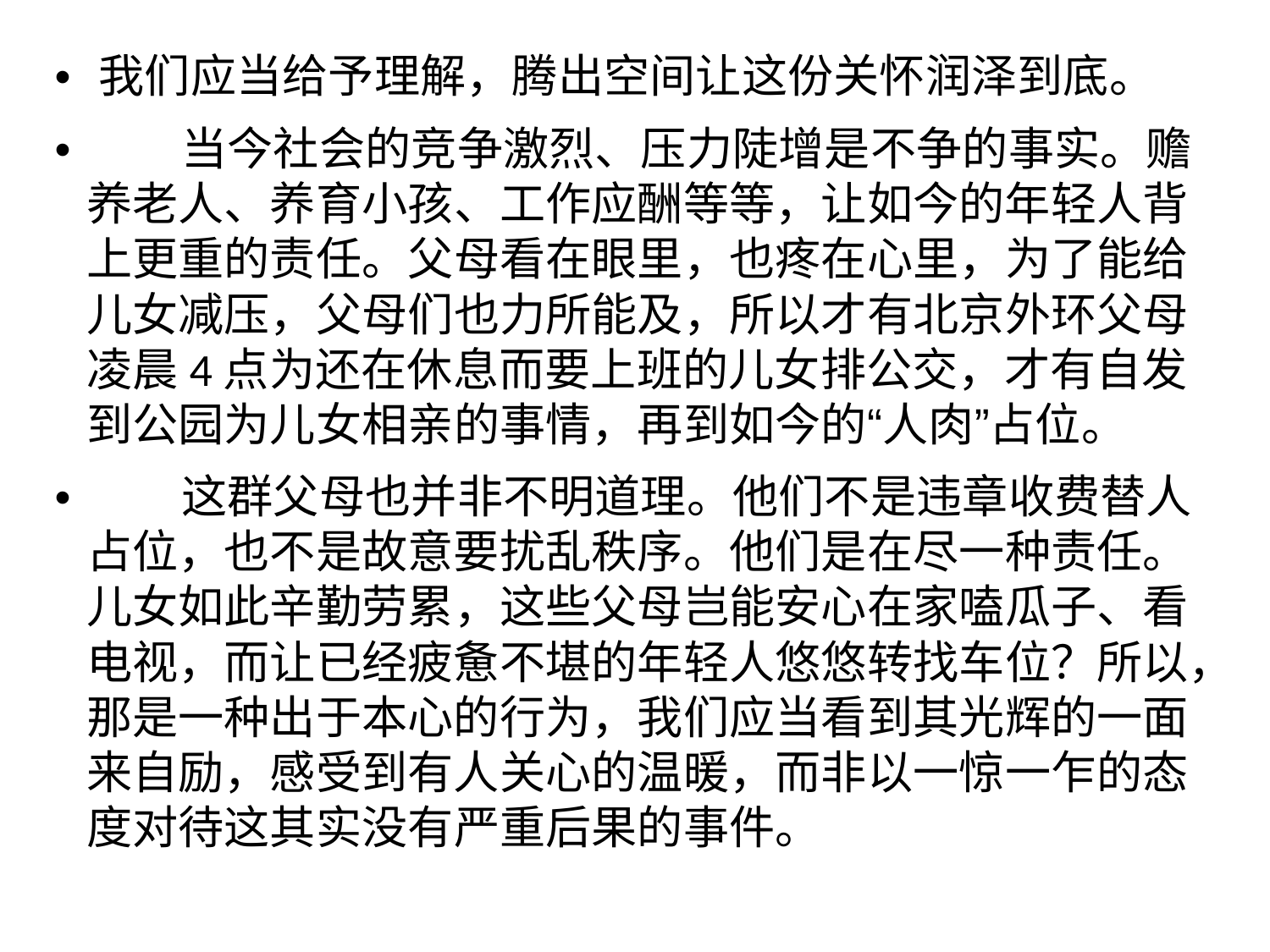

• 我们应当给予理解，腾出空间让这份关怀润泽到底。
• 当今社会的竞争激烈、压力陡增是不争的事实。赡
养老人、养育小孩、工作应酬等等，让如今的年轻人背
上更重的责任。父母看在眼里，也疼在心里，为了能给
儿女减压，父母们也力所能及，所以才有北京外环父母
凌晨4点为还在休息而要上班的儿女排公交，才有自发
到公园为儿女相亲的事情，再到如今的“人肉”占位。
• 这群父母也并非不明道理。他们不是违章收费替人
占位，也不是故意要扰乱秩序。他们是在尽一种责任。
儿女如此辛勤劳累，这些父母岂能安心在家嗑瓜子、看
电视，而让已经疲惫不堪的年轻人悠悠转找车位？所以，
那是一种出于本心的行为，我们应当看到其光辉的一面
来自励，感受到有人关心的温暖，而非以一惊一乍的态
度对待这其实没有严重后果的事件。